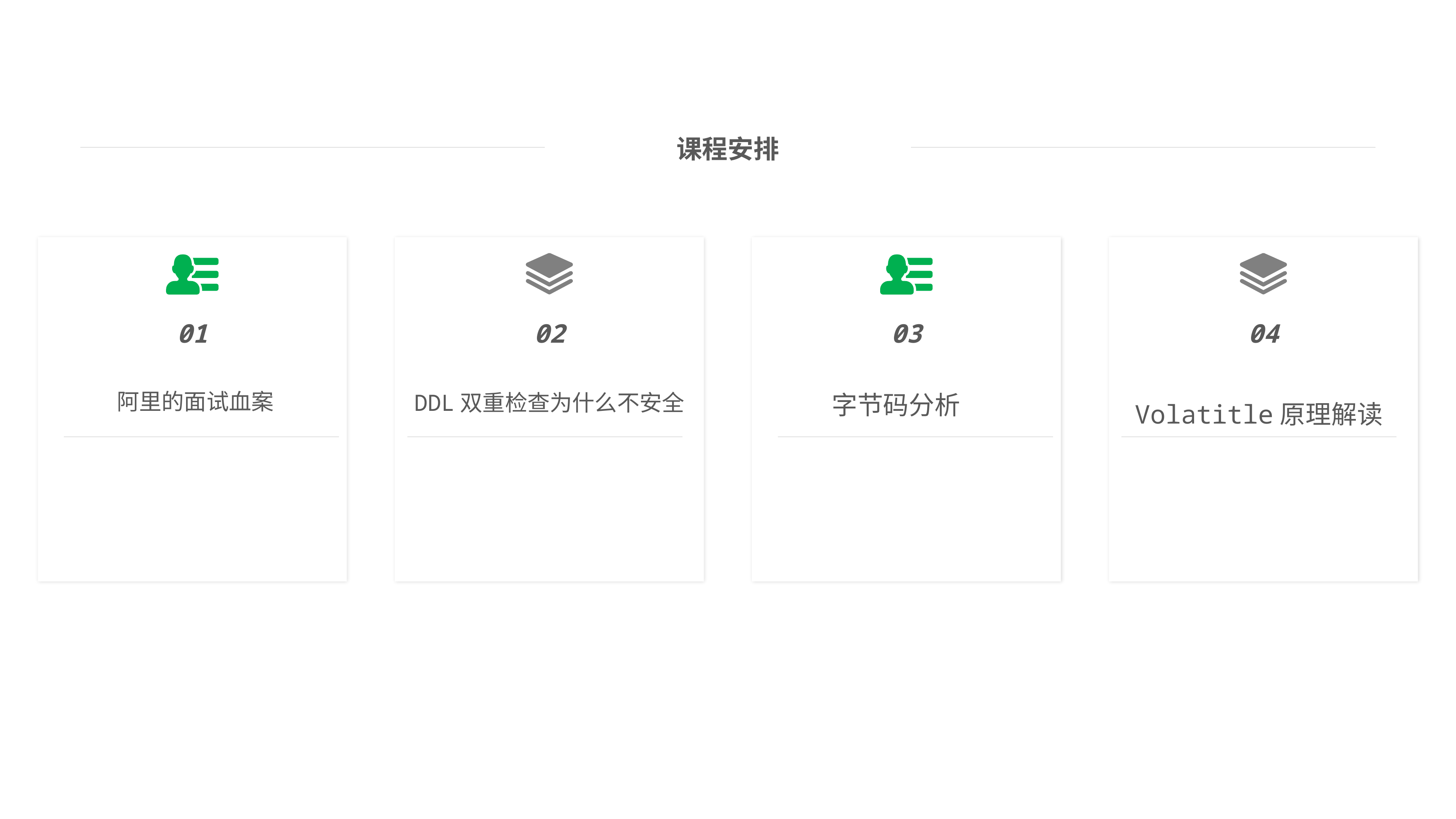

课程安排

01
阿里的面试血案

02

03

04
Volatitle原理解读

DDL双重检查为什么不安全
字节码分析